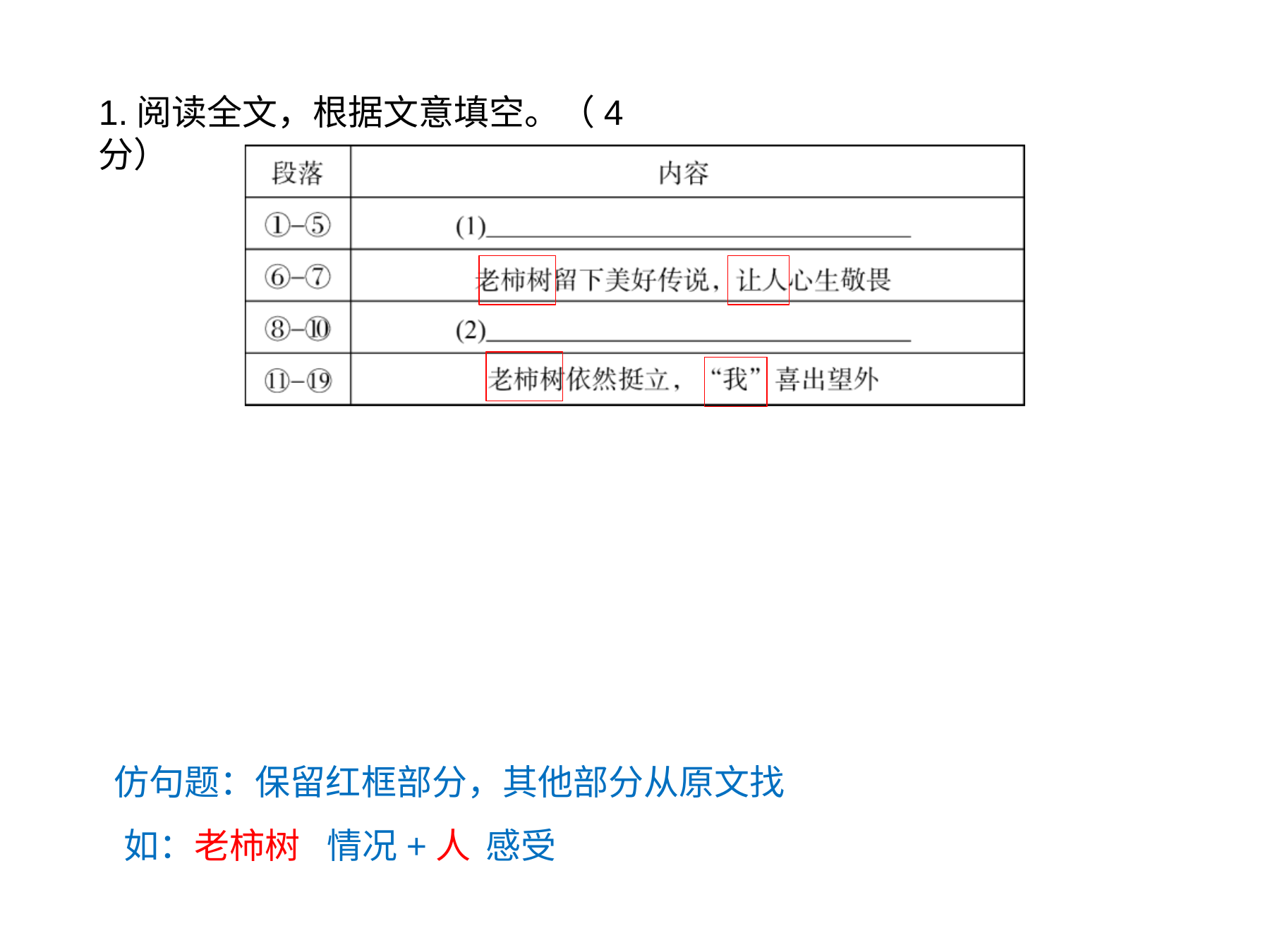

1.阅读全文，根据文意填空。（4分）

仿句题：保留红框部分，其他部分从原文找  如：老柿树	情况+人	感受